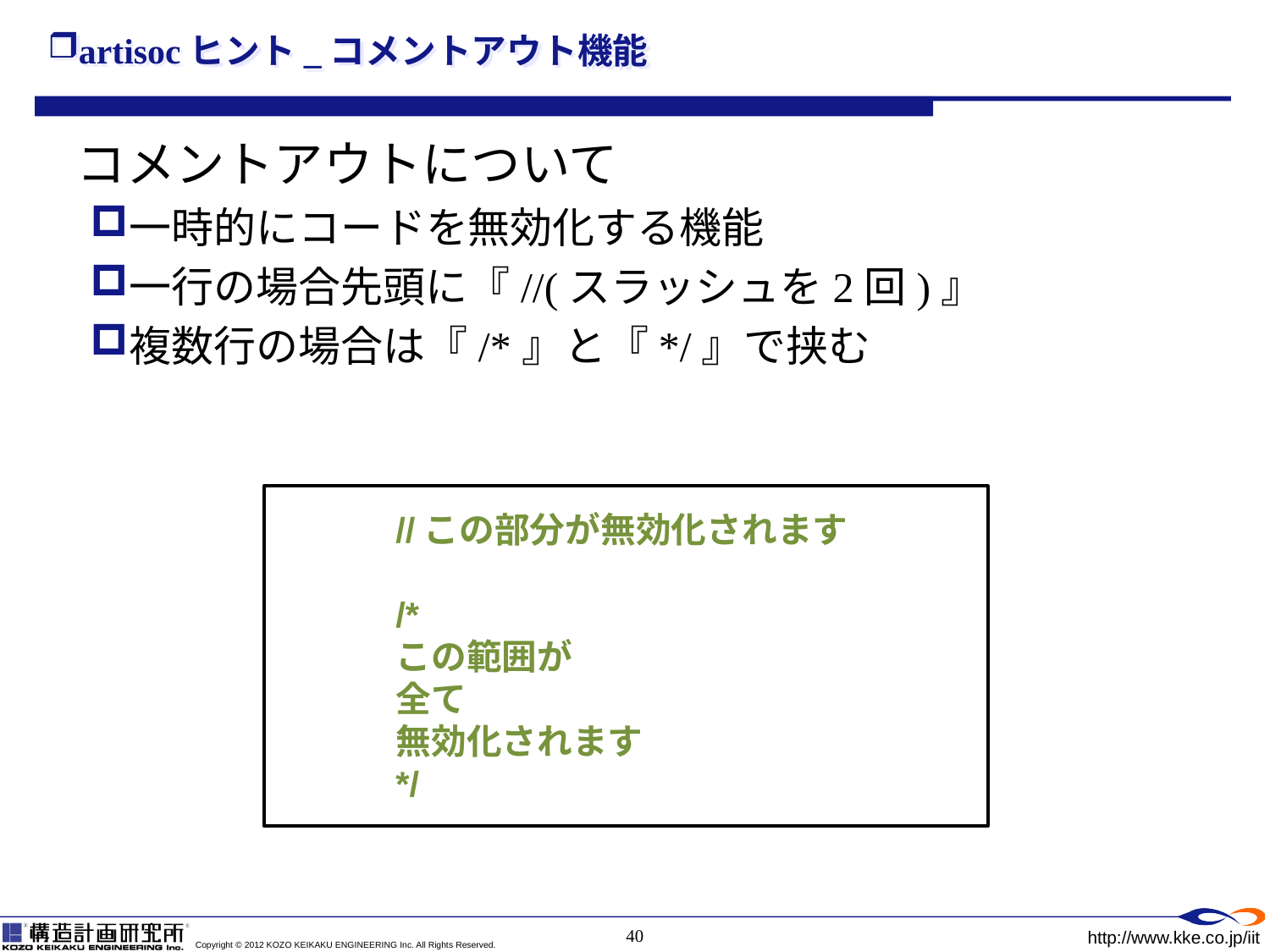

# artisocヒント_コメントアウト機能
　コメントアウトについて
一時的にコードを無効化する機能
一行の場合先頭に『//(スラッシュを2回)』
複数行の場合は『/*』と『*/』で挟む
	//この部分が無効化されます

	/*
	この範囲が
	全て
	無効化されます
	*/
40